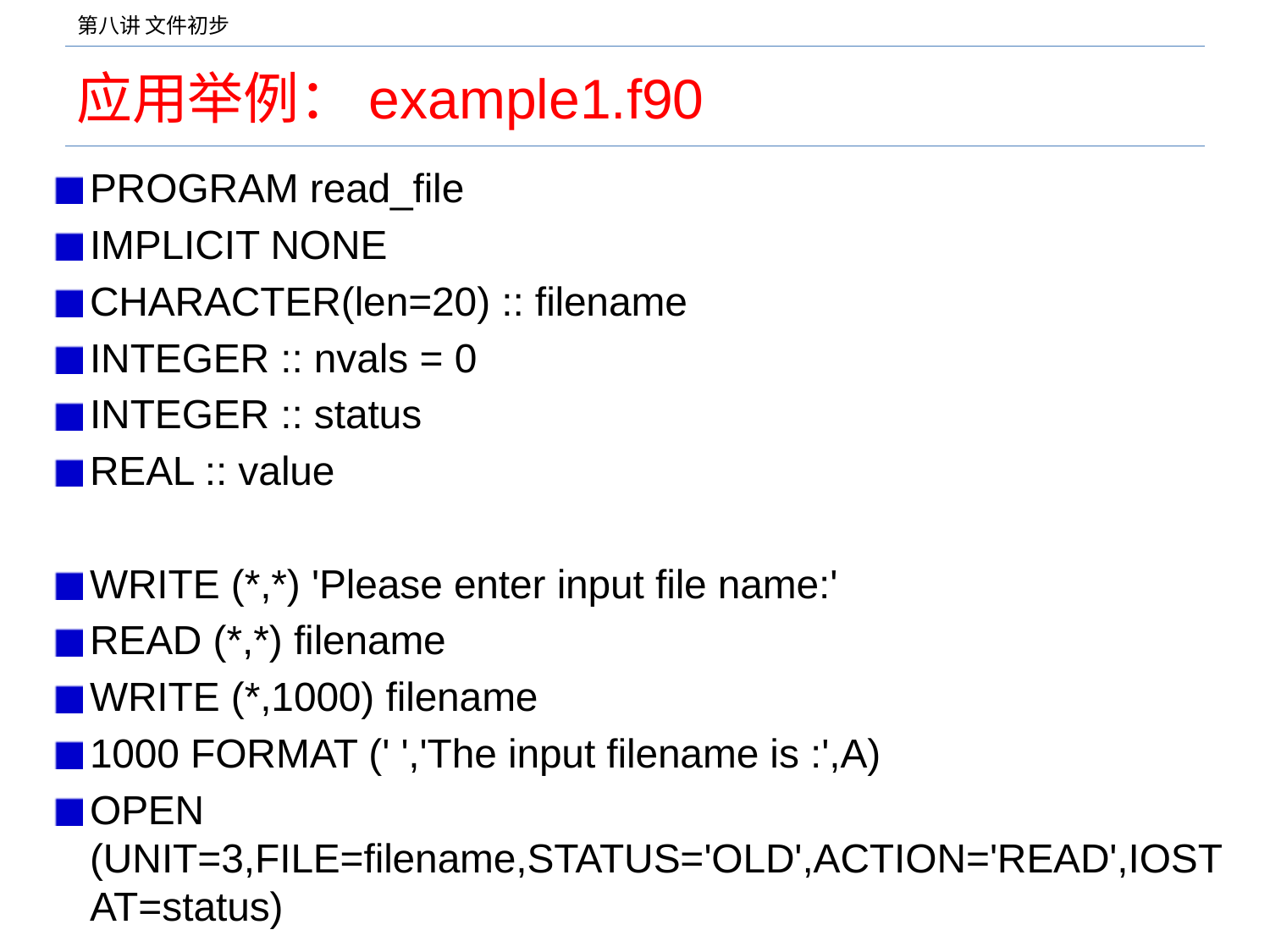

# 应用举例：example1.f90
PROGRAM read_file
IMPLICIT NONE
CHARACTER(len=20) :: filename
INTEGER :: nvals = 0
INTEGER :: status
REAL :: value

WRITE (*,*) 'Please enter input file name:'
READ (*,*) filename
WRITE (*,1000) filename
1000 FORMAT (' ','The input filename is :',A)
OPEN (UNIT=3,FILE=filename,STATUS='OLD',ACTION='READ',IOSTAT=status)